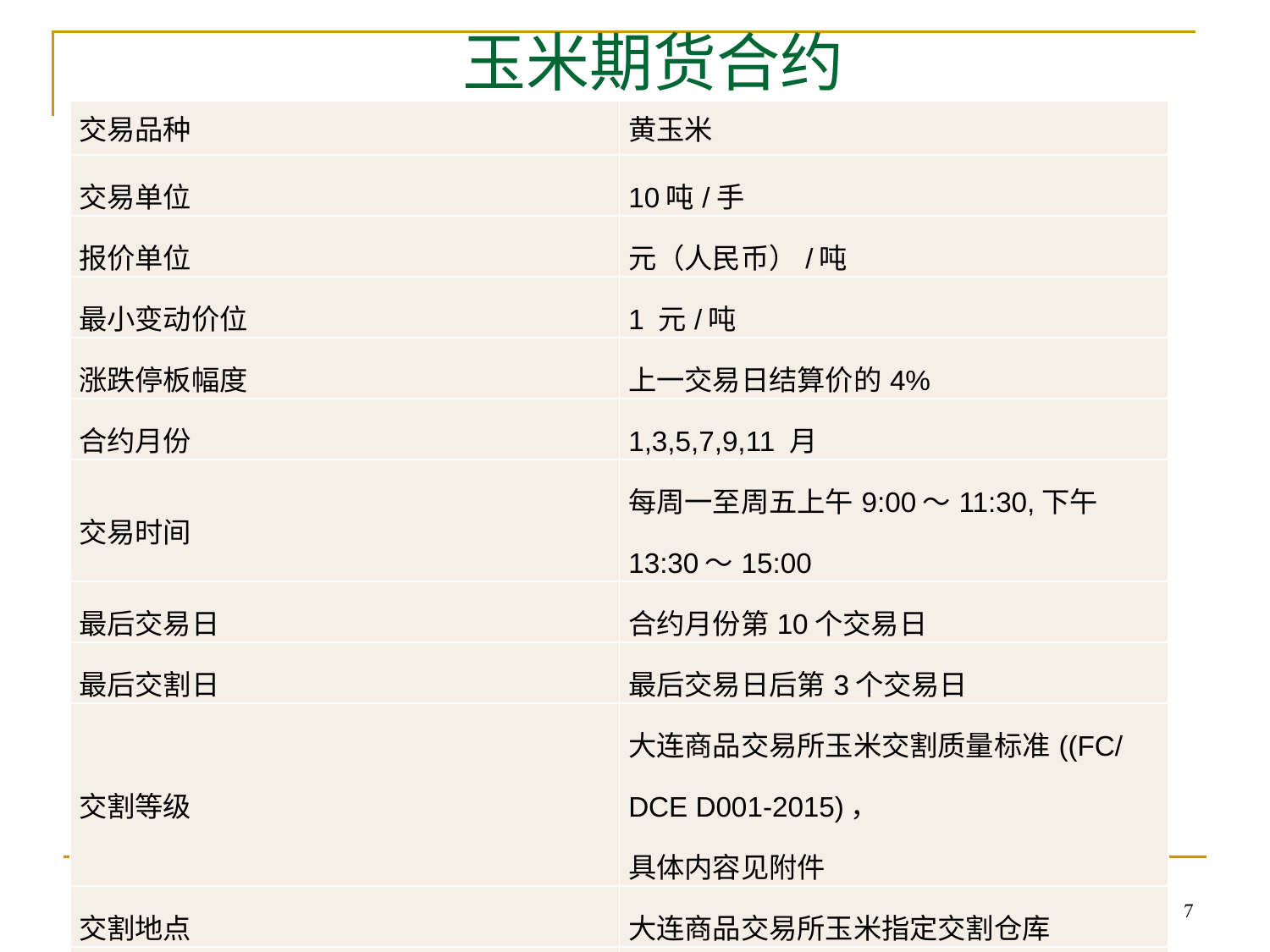

# 玉米期货合约
| 交易品种 | 黄玉米 |
| --- | --- |
| 交易单位 | 10吨/手 |
| 报价单位 | 元（人民币）/吨 |
| 最小变动价位 | 1 元/吨 |
| 涨跌停板幅度 | 上一交易日结算价的4% |
| 合约月份 | 1,3,5,7,9,11 月 |
| 交易时间 | 每周一至周五上午9:00～11:30,下午13:30～15:00 |
| 最后交易日 | 合约月份第10个交易日 |
| 最后交割日 | 最后交易日后第3个交易日 |
| 交割等级 | 大连商品交易所玉米交割质量标准((FC/DCE D001-2015)， 具体内容见附件 |
| 交割地点 | 大连商品交易所玉米指定交割仓库 |
| 最低交易保证金 | 合约价值的5% |
| 交割方式 | 实物交割 |
| 交易代码 | C |
| 上市交易所 | 大连商品交易所 |
7
第十章 期货和期权定价分析